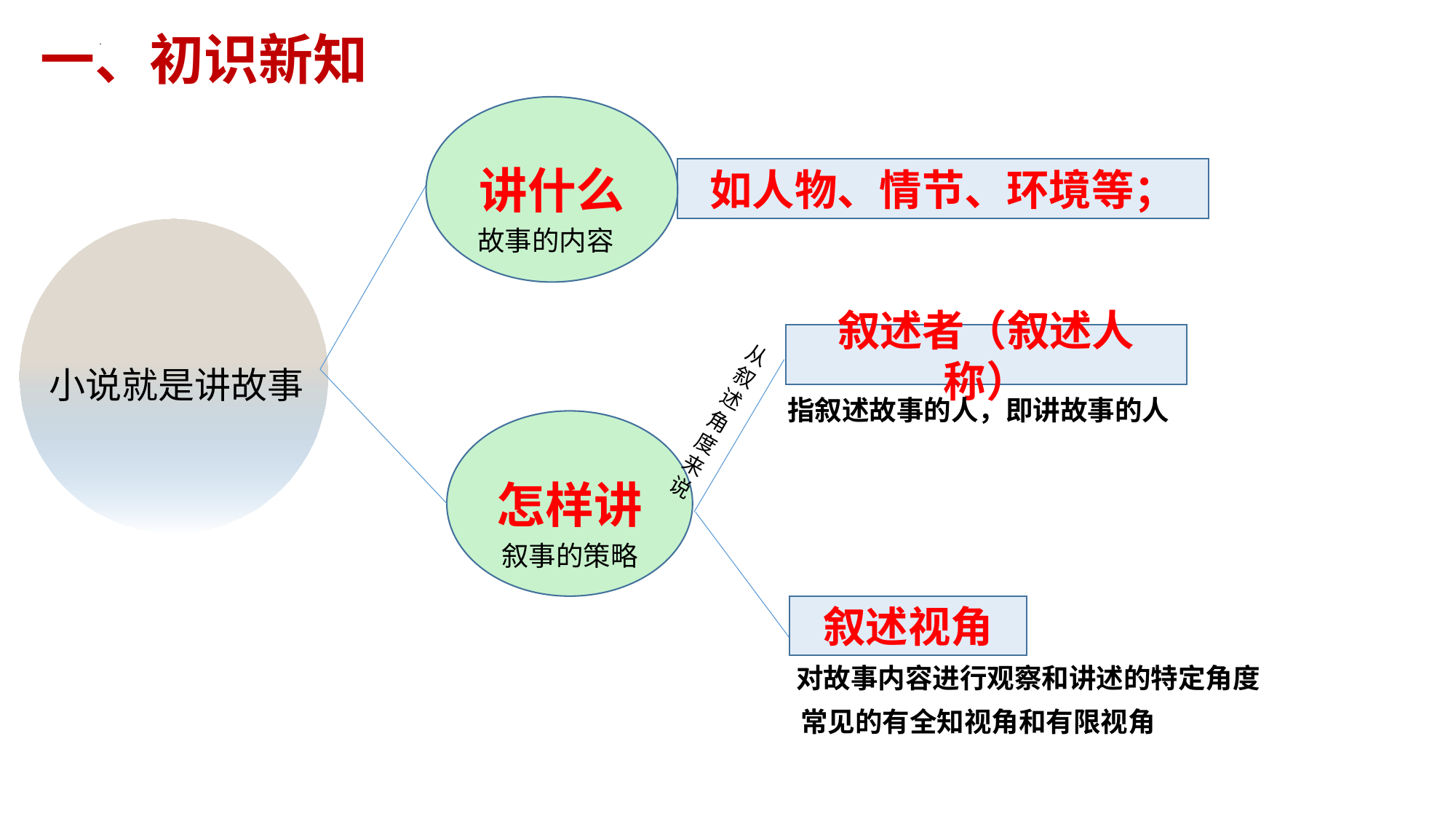

一、初识新知
讲什么
如人物、情节、环境等；
故事的内容

从叙述角度来说
叙述者（叙述人称）
小说就是讲故事
指叙述故事的人，即讲故事的人
怎样讲
叙事的策略
叙述视角
对故事内容进行观察和讲述的特定角度
常见的有全知视角和有限视角